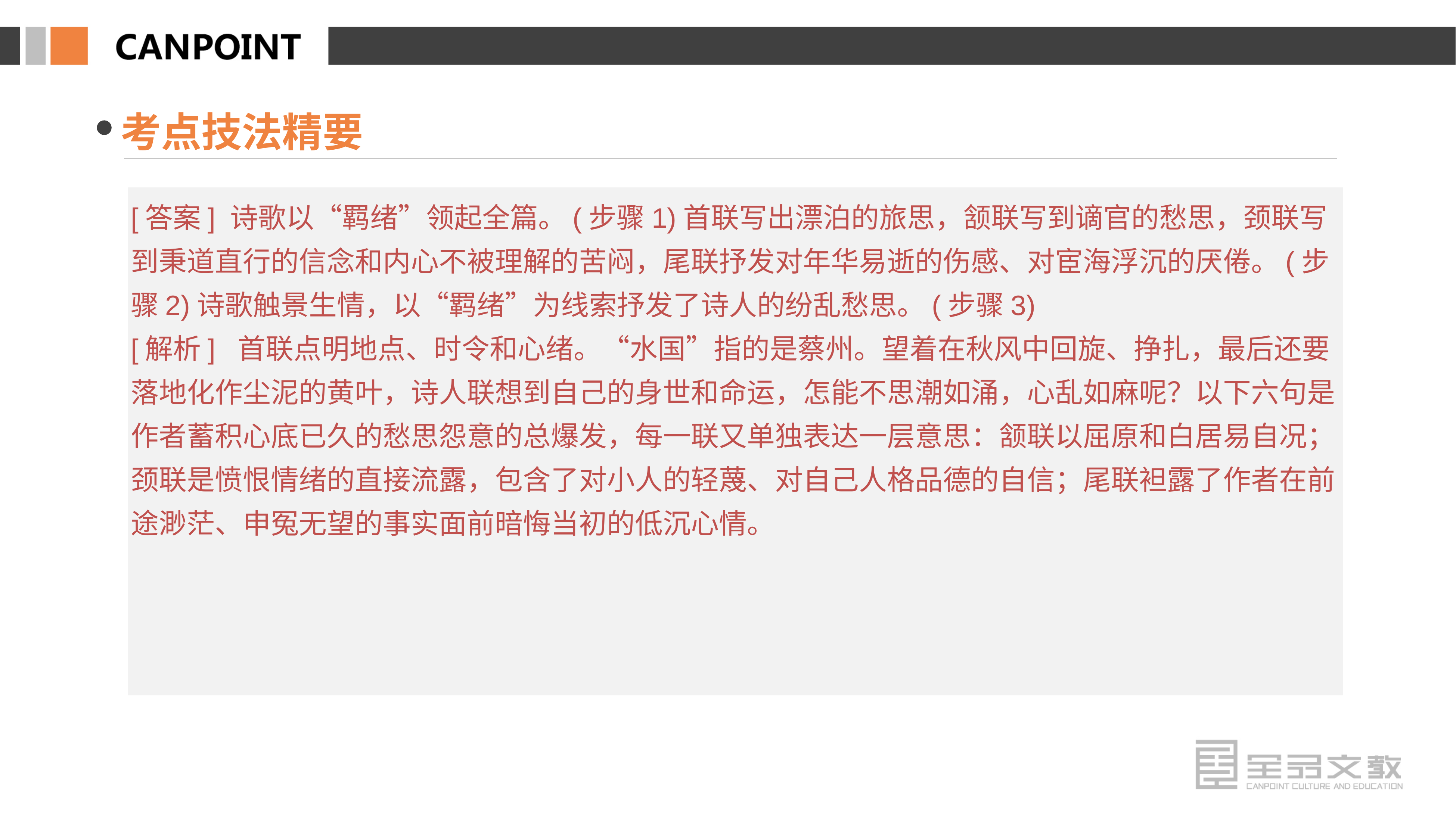

考点技法精要

[答案] 诗歌以“羁绪”领起全篇。(步骤1)首联写出漂泊的旅思，颔联写到谪官的愁思，颈联写到秉道直行的信念和内心不被理解的苦闷，尾联抒发对年华易逝的伤感、对宦海浮沉的厌倦。(步骤2)诗歌触景生情，以“羁绪”为线索抒发了诗人的纷乱愁思。(步骤3)
[解析]  首联点明地点、时令和心绪。“水国”指的是蔡州。望着在秋风中回旋、挣扎，最后还要落地化作尘泥的黄叶，诗人联想到自己的身世和命运，怎能不思潮如涌，心乱如麻呢？以下六句是作者蓄积心底已久的愁思怨意的总爆发，每一联又单独表达一层意思：颔联以屈原和白居易自况；颈联是愤恨情绪的直接流露，包含了对小人的轻蔑、对自己人格品德的自信；尾联袒露了作者在前途渺茫、申冤无望的事实面前暗悔当初的低沉心情。